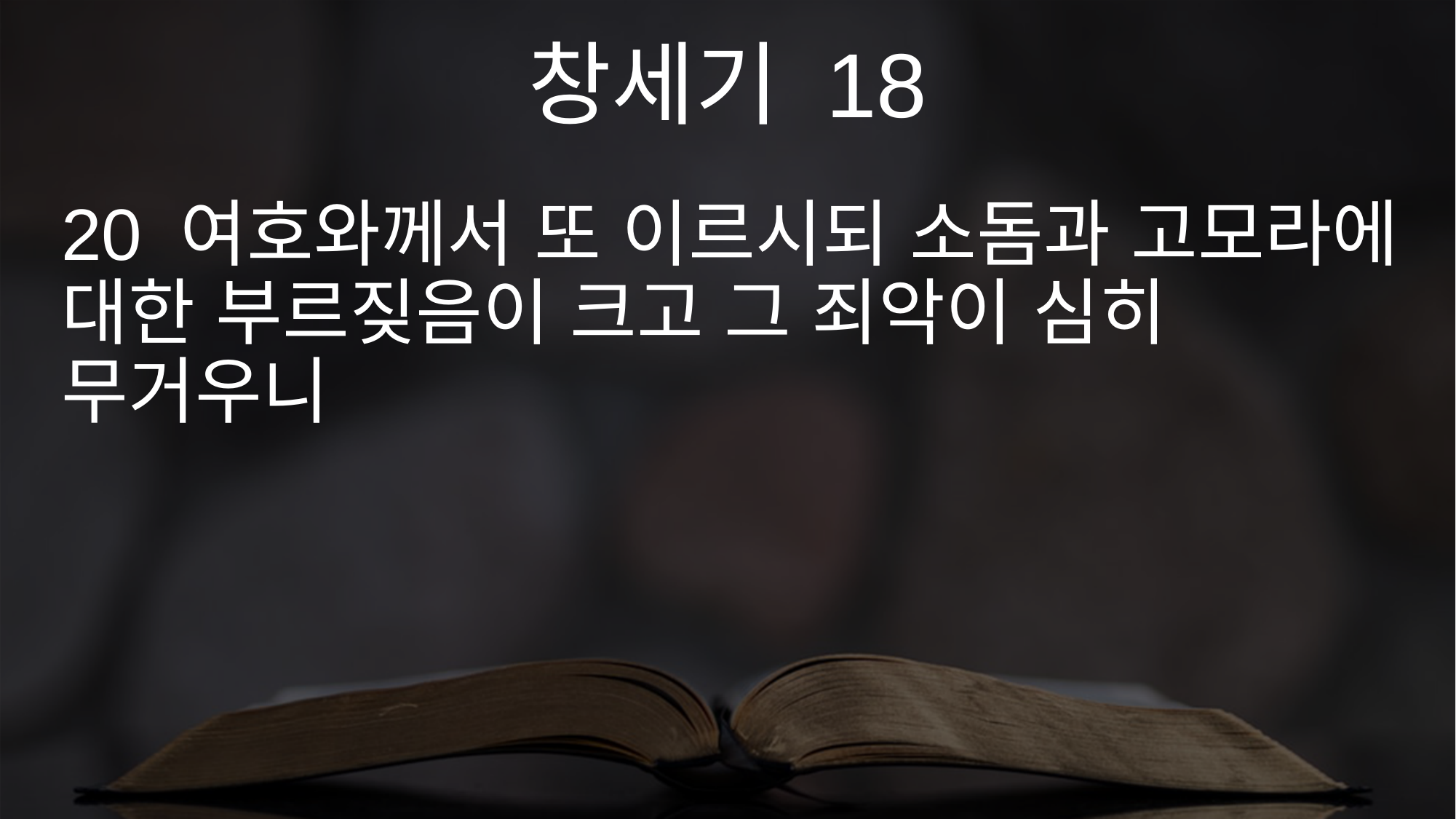

창세기 18
20 여호와께서 또 이르시되 소돔과 고모라에 대한 부르짖음이 크고 그 죄악이 심히 무거우니